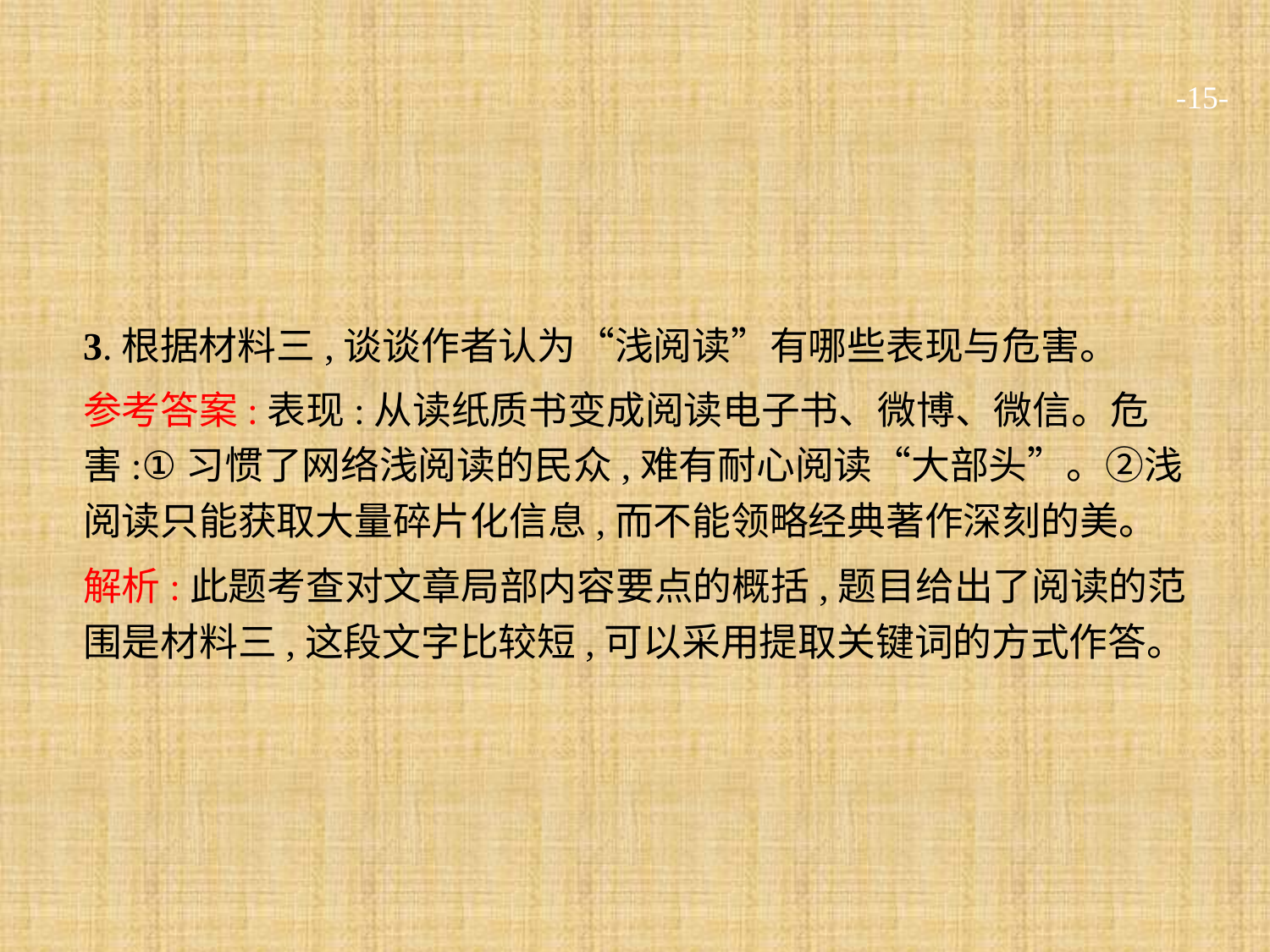

-15-
3.根据材料三,谈谈作者认为“浅阅读”有哪些表现与危害。
参考答案:表现:从读纸质书变成阅读电子书、微博、微信。危害:①习惯了网络浅阅读的民众,难有耐心阅读“大部头”。②浅阅读只能获取大量碎片化信息,而不能领略经典著作深刻的美。
解析:此题考查对文章局部内容要点的概括,题目给出了阅读的范围是材料三,这段文字比较短,可以采用提取关键词的方式作答。